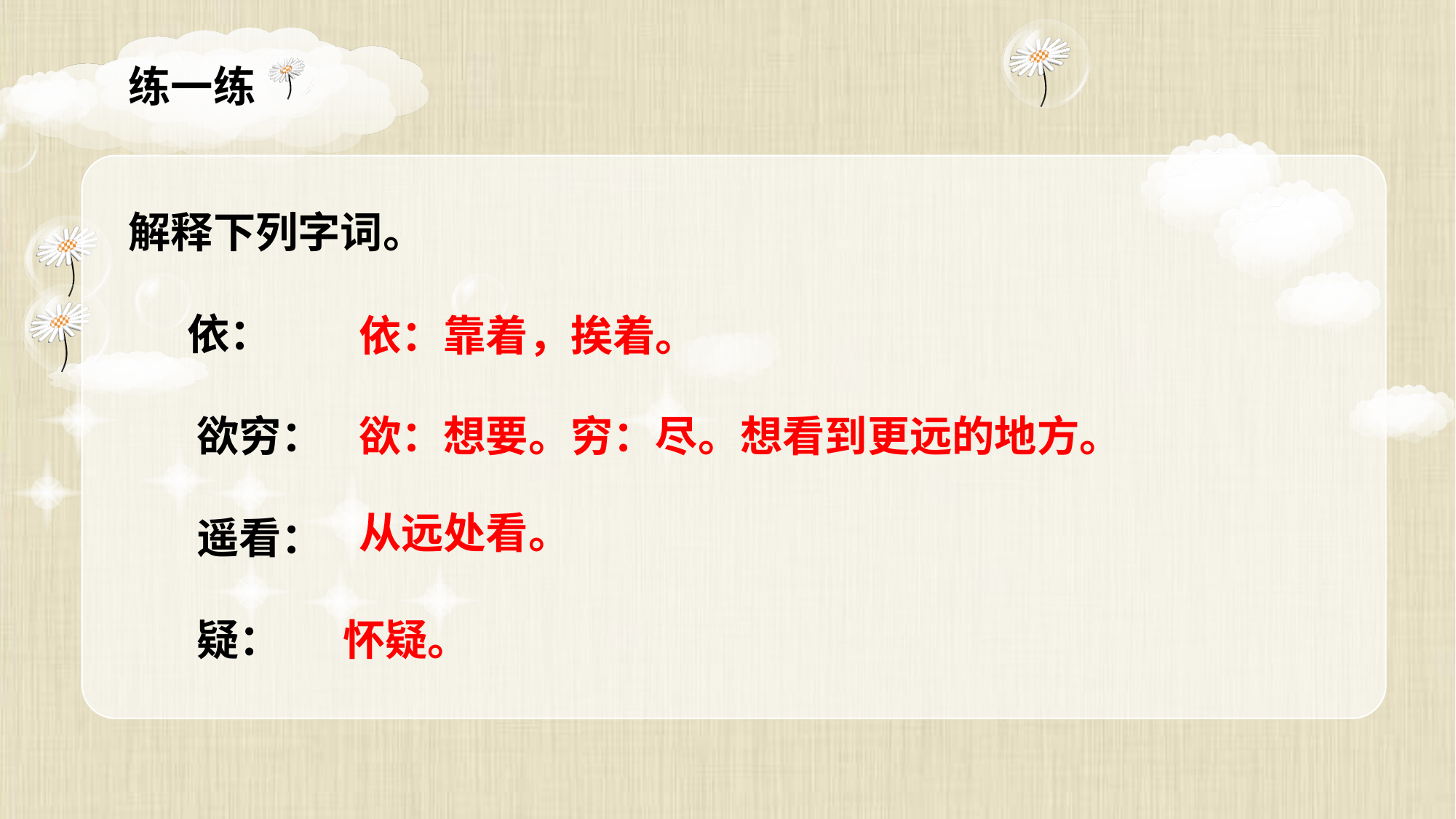

练一练
解释下列字词。
     依：
      欲穷：
      遥看：
      疑：
依：靠着，挨着。
欲：想要。穷：尽。想看到更远的地方。
从远处看。
怀疑。